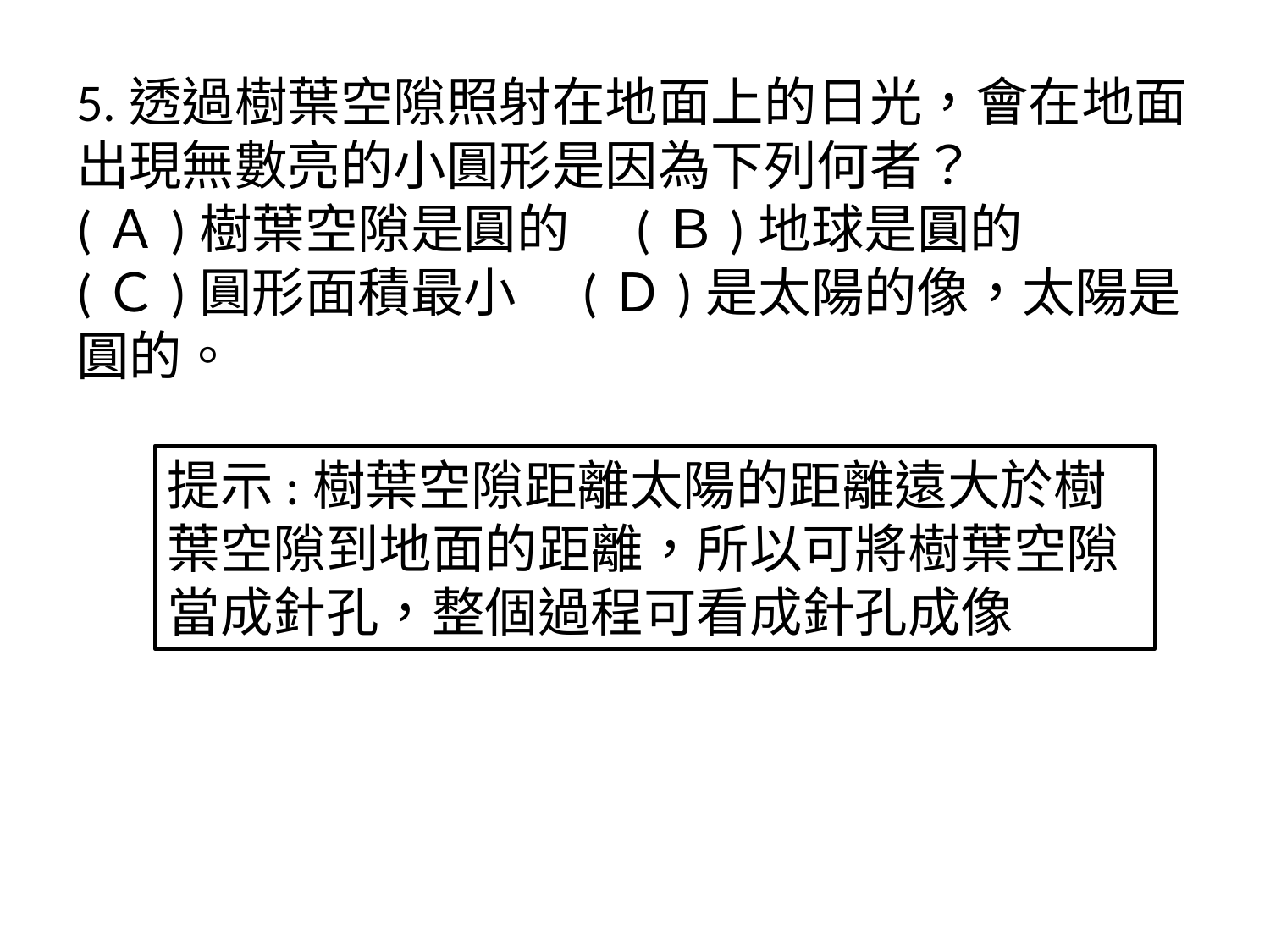

# 5.透過樹葉空隙照射在地面上的日光，會在地面出現無數亮的小圓形是因為下列何者？ (Ａ)樹葉空隙是圓的　(Ｂ)地球是圓的　(Ｃ)圓形面積最小　(Ｄ)是太陽的像，太陽是圓的。
提示:樹葉空隙距離太陽的距離遠大於樹葉空隙到地面的距離，所以可將樹葉空隙當成針孔，整個過程可看成針孔成像